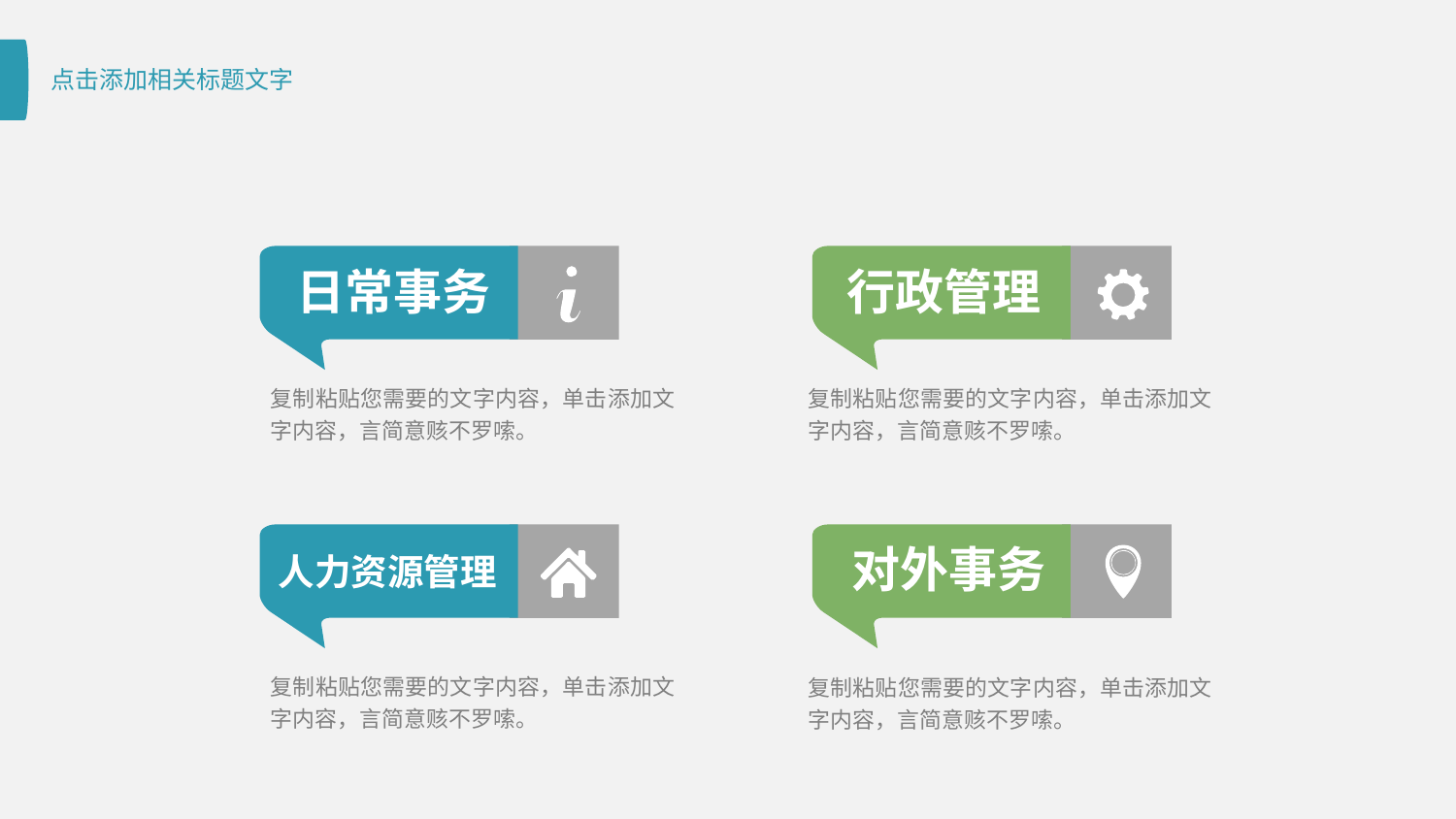

日常事务

行政管理

复制粘贴您需要的文字内容，单击添加文字内容，言简意赅不罗嗦。
复制粘贴您需要的文字内容，单击添加文字内容，言简意赅不罗嗦。

人力资源管理

对外事务

复制粘贴您需要的文字内容，单击添加文字内容，言简意赅不罗嗦。
复制粘贴您需要的文字内容，单击添加文字内容，言简意赅不罗嗦。